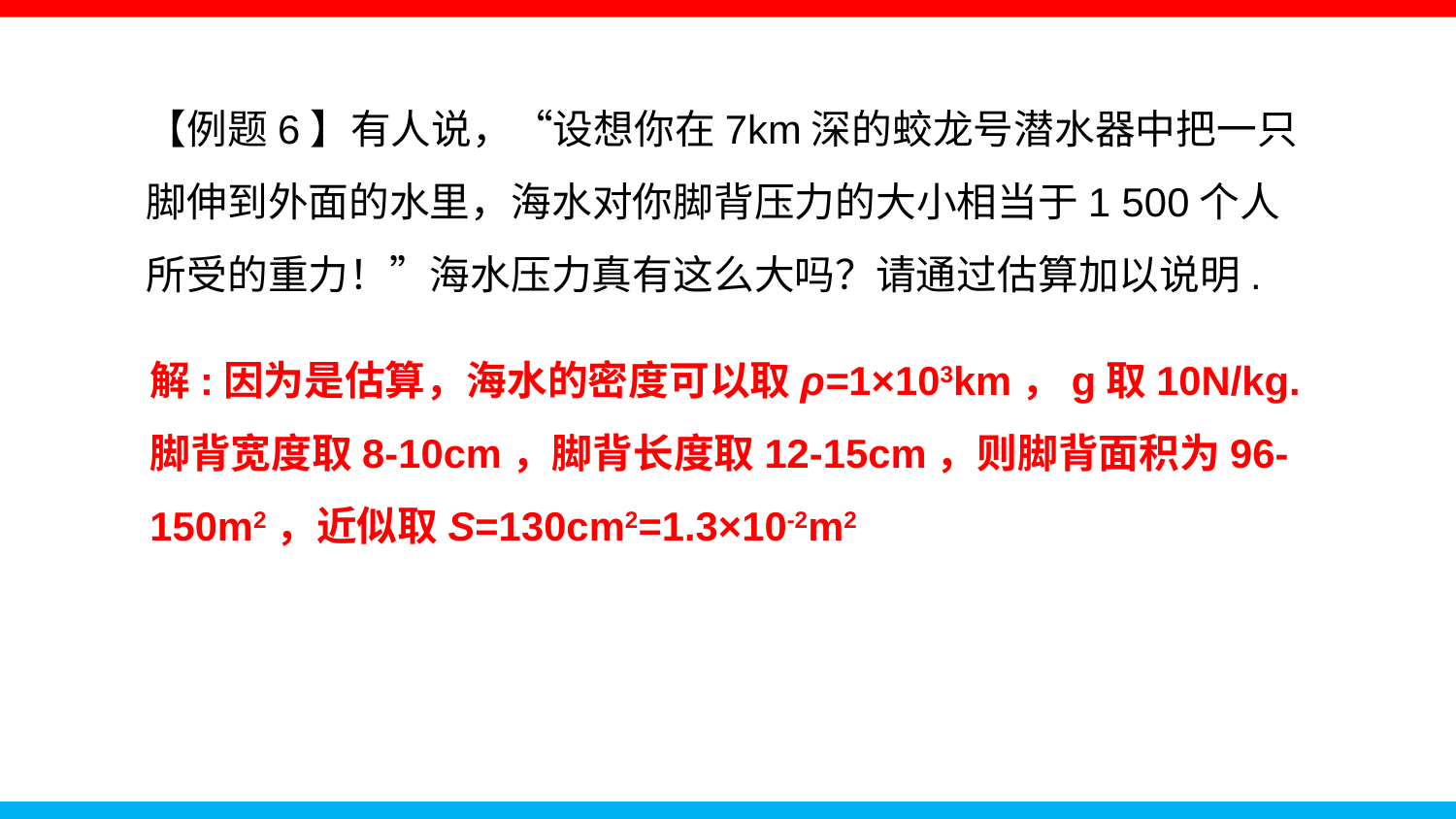

【例题6】有人说，“设想你在7km深的蛟龙号潜水器中把一只脚伸到外面的水里，海水对你脚背压力的大小相当于1 500个人所受的重力！”海水压力真有这么大吗？请通过估算加以说明.
解:因为是估算，海水的密度可以取ρ=1×103km，g取10N/kg.
脚背宽度取8-10cm，脚背长度取12-15cm，则脚背面积为96-150m2，近似取S=130cm2=1.3×10-2m2